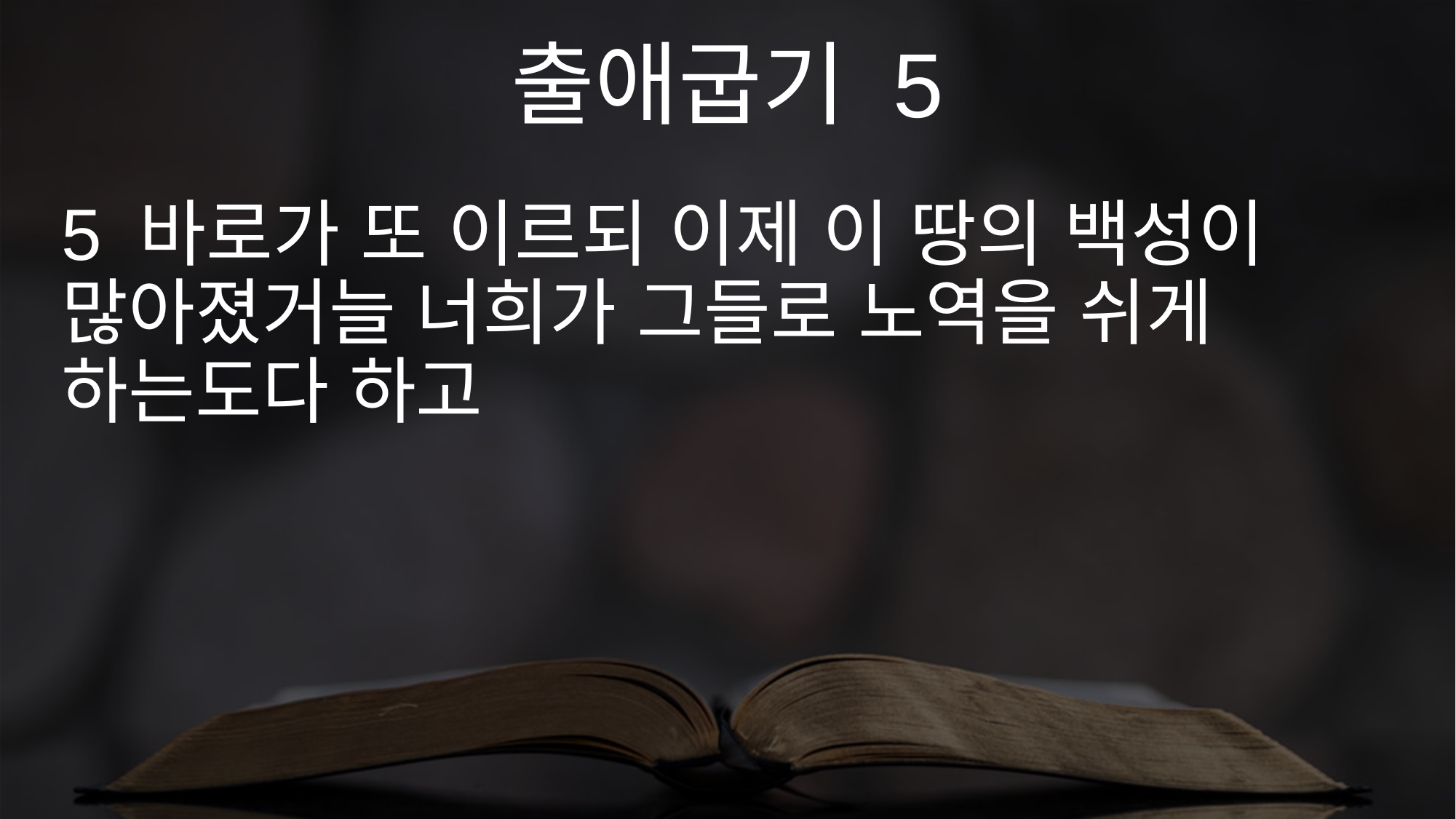

출애굽기 5
5 바로가 또 이르되 이제 이 땅의 백성이 많아졌거늘 너희가 그들로 노역을 쉬게 하는도다 하고